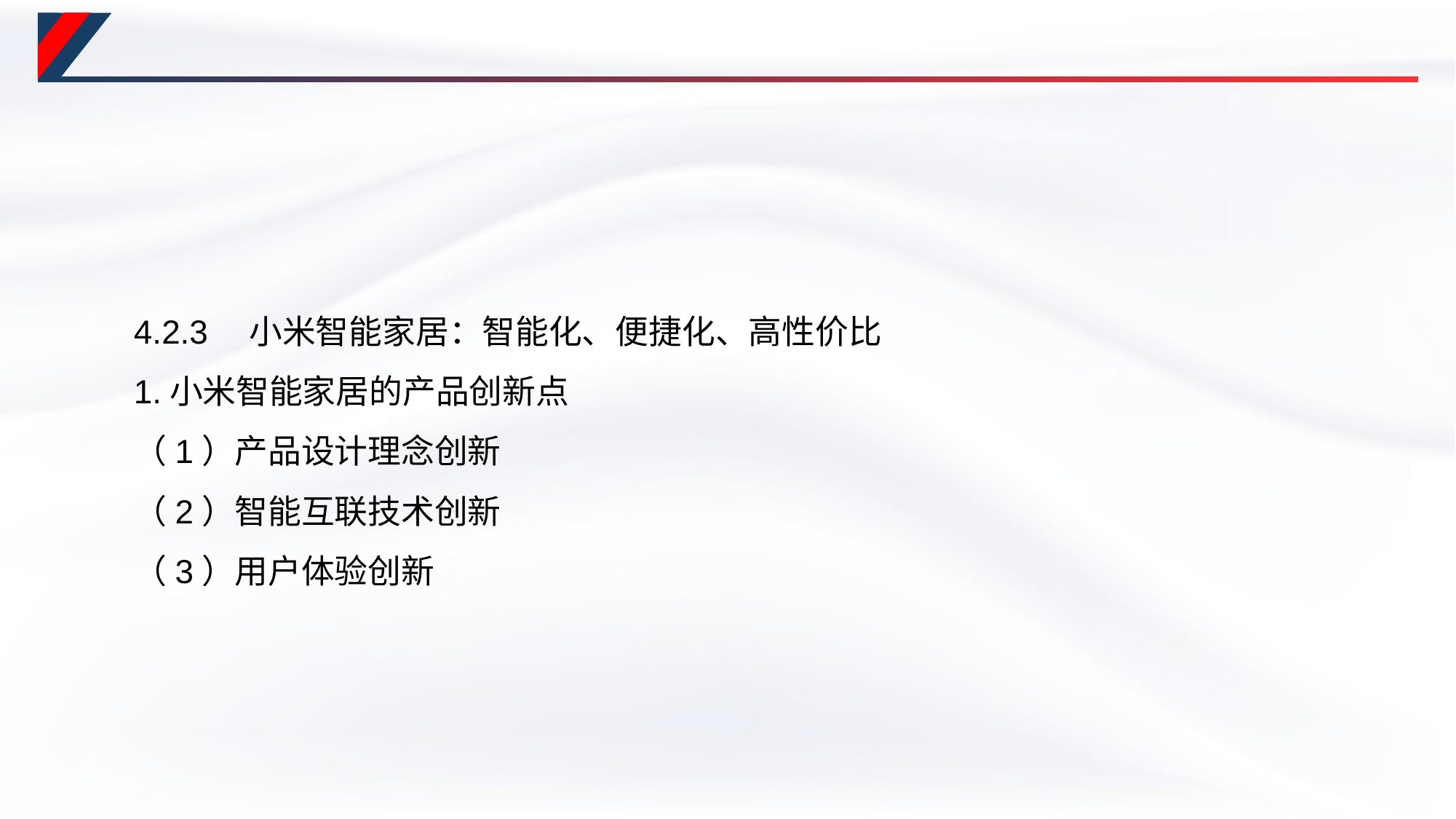

#
4.2.3　小米智能家居：智能化、便捷化、高性价比
1.小米智能家居的产品创新点
（1）产品设计理念创新
（2）智能互联技术创新
（3）用户体验创新